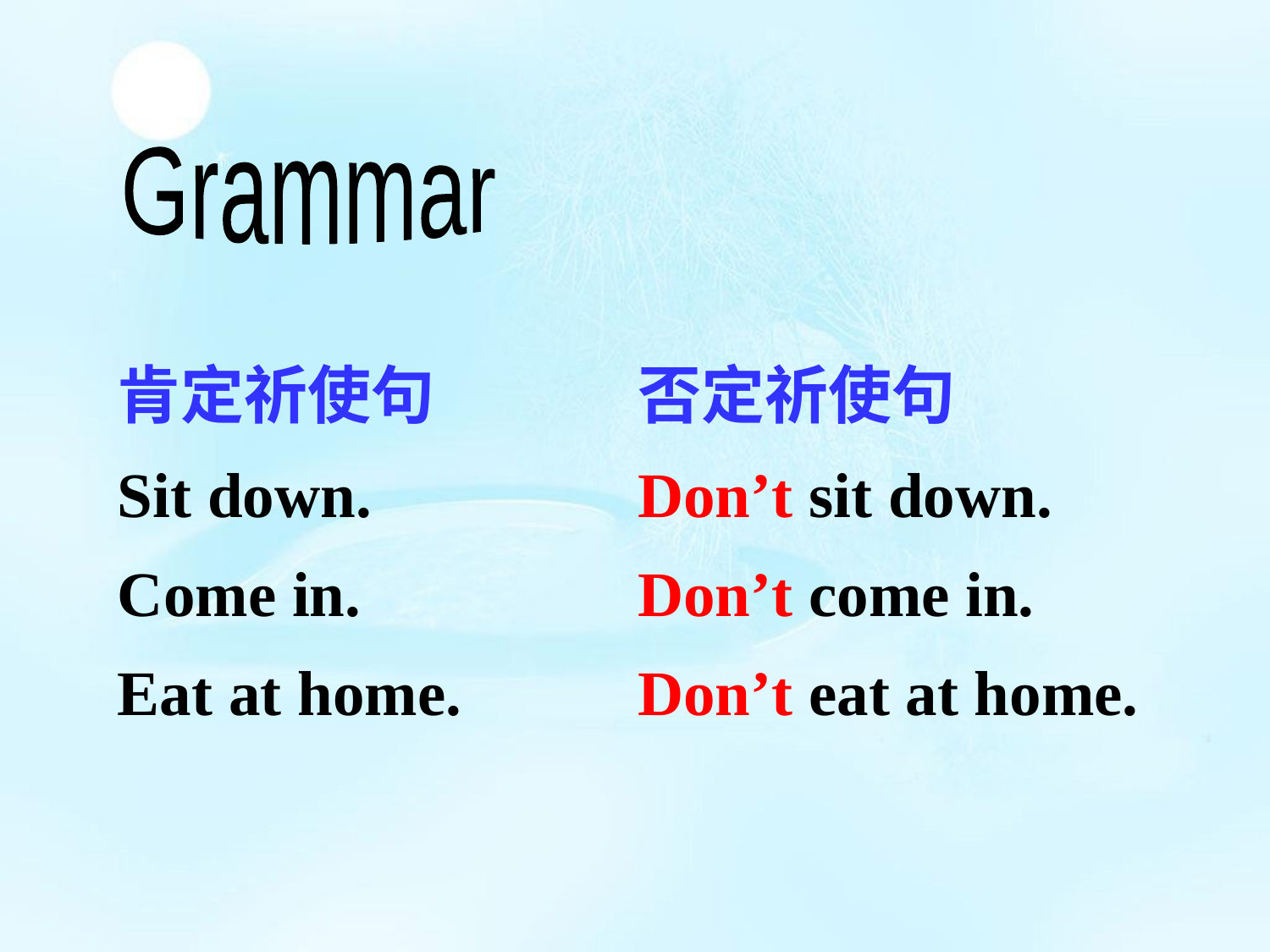

Grammar
肯定祈使句
Sit down.
Come in.
Eat at home.
否定祈使句
Don’t sit down.
Don’t come in.
Don’t eat at home.